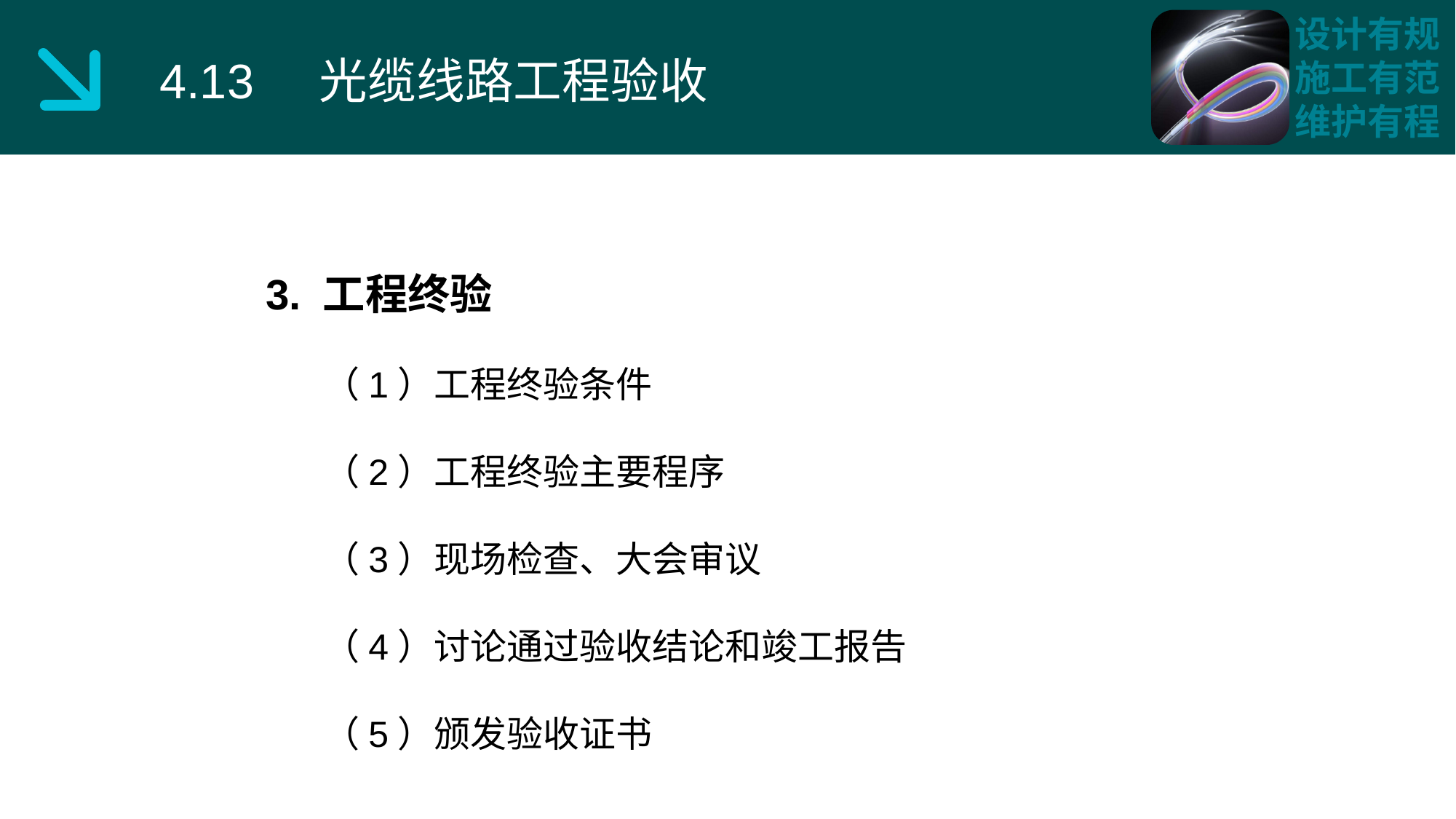

4.13    光缆线路工程验收

3. 工程终验

      （1）工程终验条件

      （2）工程终验主要程序

      （3）现场检查、大会审议

      （4）讨论通过验收结论和竣工报告

      （5）颁发验收证书